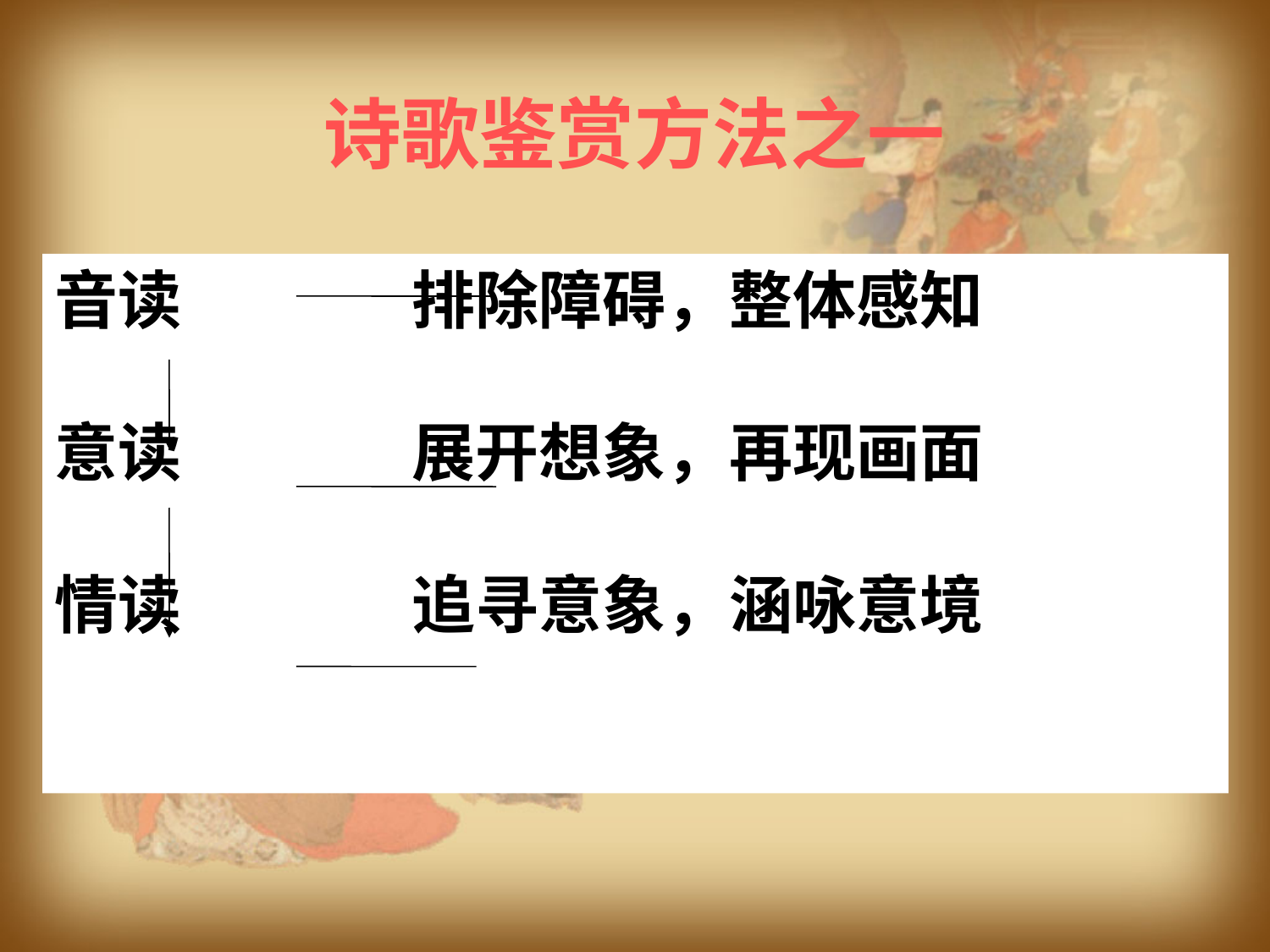

诗歌鉴赏方法之一
音读                排除障碍，整体感知

意读                展开想象，再现画面

情读                追寻意象，涵咏意境